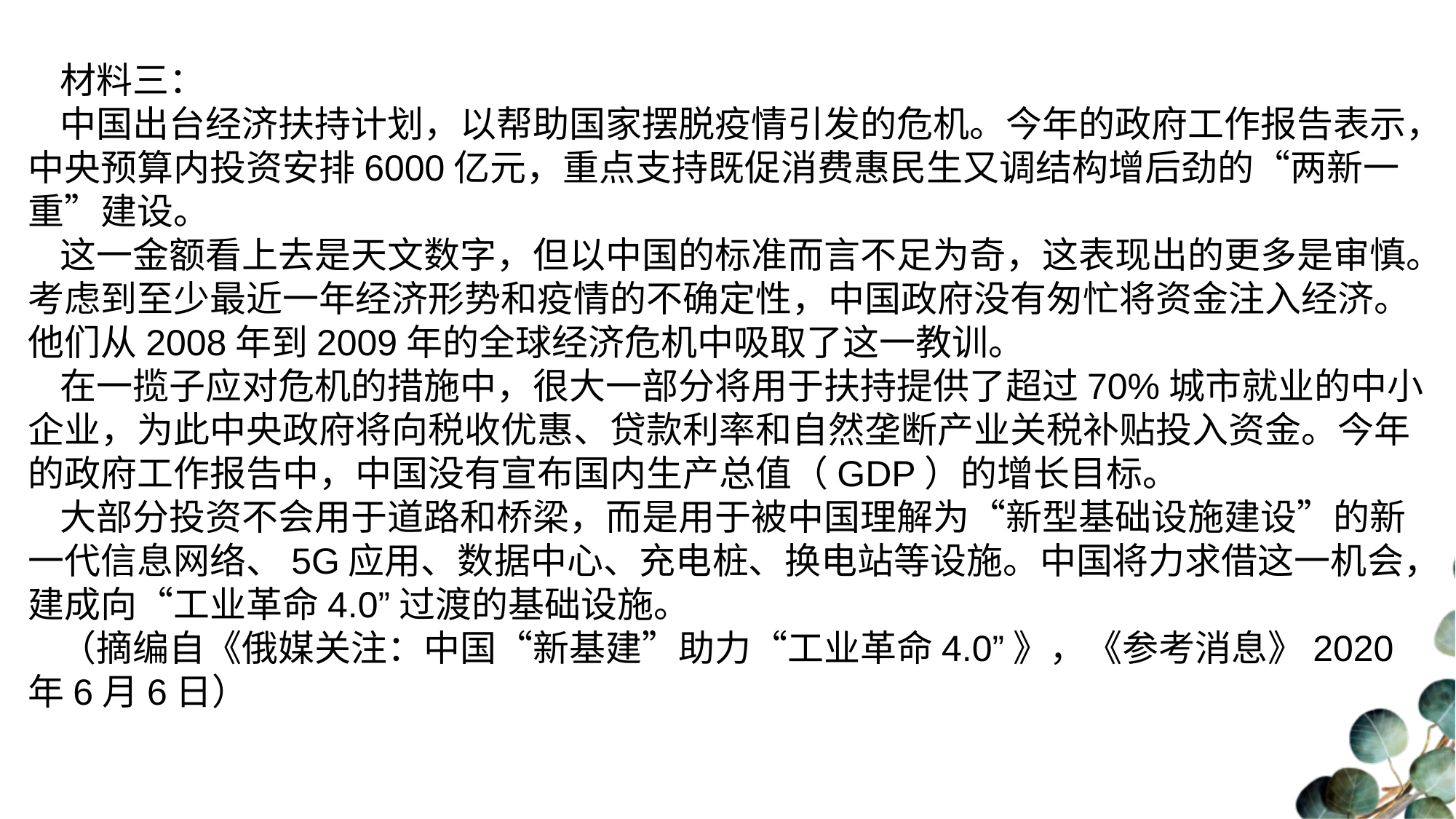

材料三：
中国出台经济扶持计划，以帮助国家摆脱疫情引发的危机。今年的政府工作报告表示，中央预算内投资安排6000亿元，重点支持既促消费惠民生又调结构增后劲的“两新一重”建设。
这一金额看上去是天文数字，但以中国的标准而言不足为奇，这表现出的更多是审慎。考虑到至少最近一年经济形势和疫情的不确定性，中国政府没有匆忙将资金注入经济。他们从2008年到2009年的全球经济危机中吸取了这一教训。
在一揽子应对危机的措施中，很大一部分将用于扶持提供了超过70%城市就业的中小企业，为此中央政府将向税收优惠、贷款利率和自然垄断产业关税补贴投入资金。今年的政府工作报告中，中国没有宣布国内生产总值（GDP）的增长目标。
大部分投资不会用于道路和桥梁，而是用于被中国理解为“新型基础设施建设”的新一代信息网络、5G应用、数据中心、充电桩、换电站等设施。中国将力求借这一机会，建成向“工业革命4.0”过渡的基础设施。
（摘编自《俄媒关注：中国“新基建”助力“工业革命4.0”》，《参考消息》2020年6月6日）